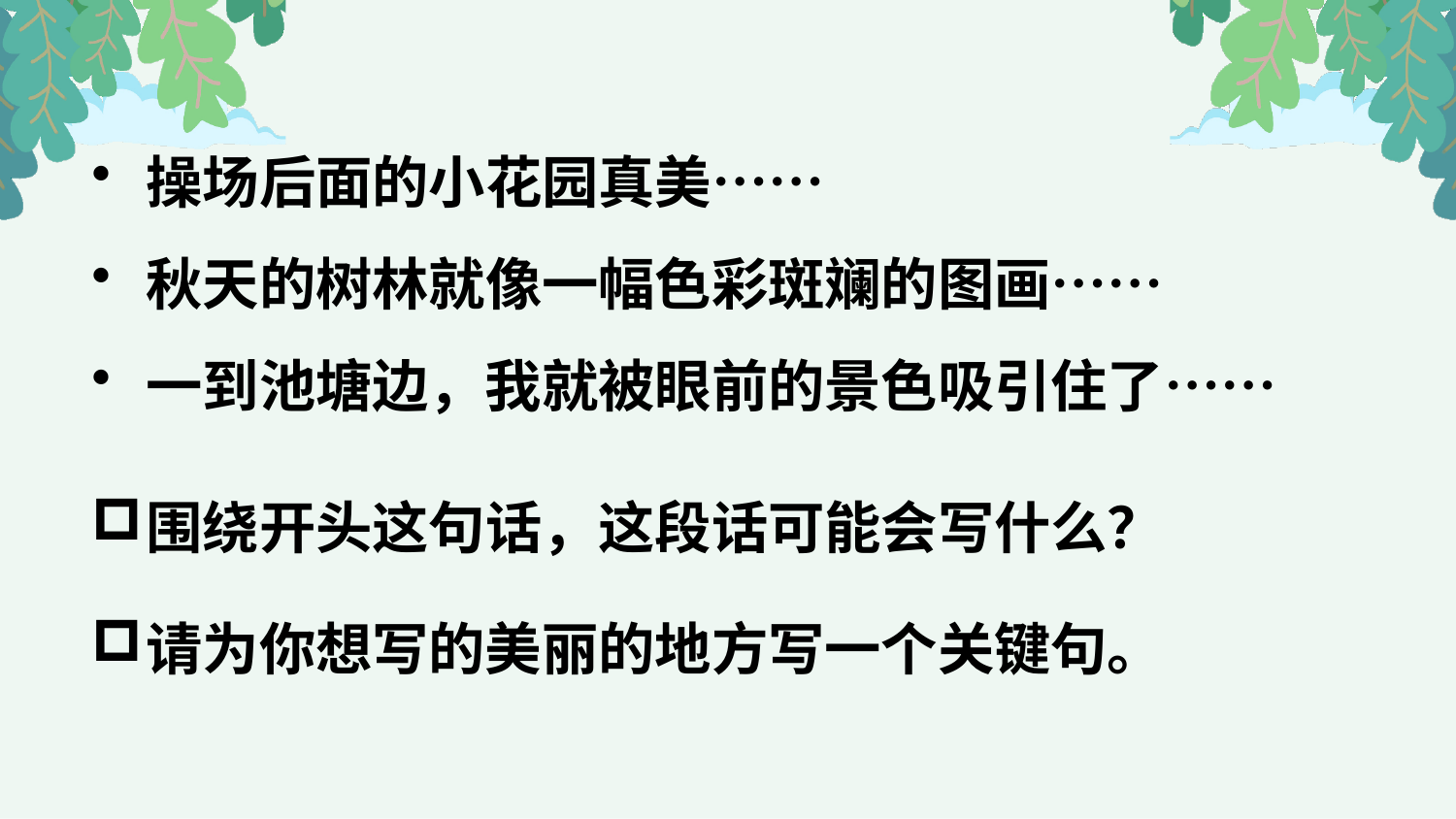

操场后面的小花园真美……
秋天的树林就像一幅色彩斑斓的图画……
一到池塘边，我就被眼前的景色吸引住了……
围绕开头这句话，这段话可能会写什么？
请为你想写的美丽的地方写一个关键句。